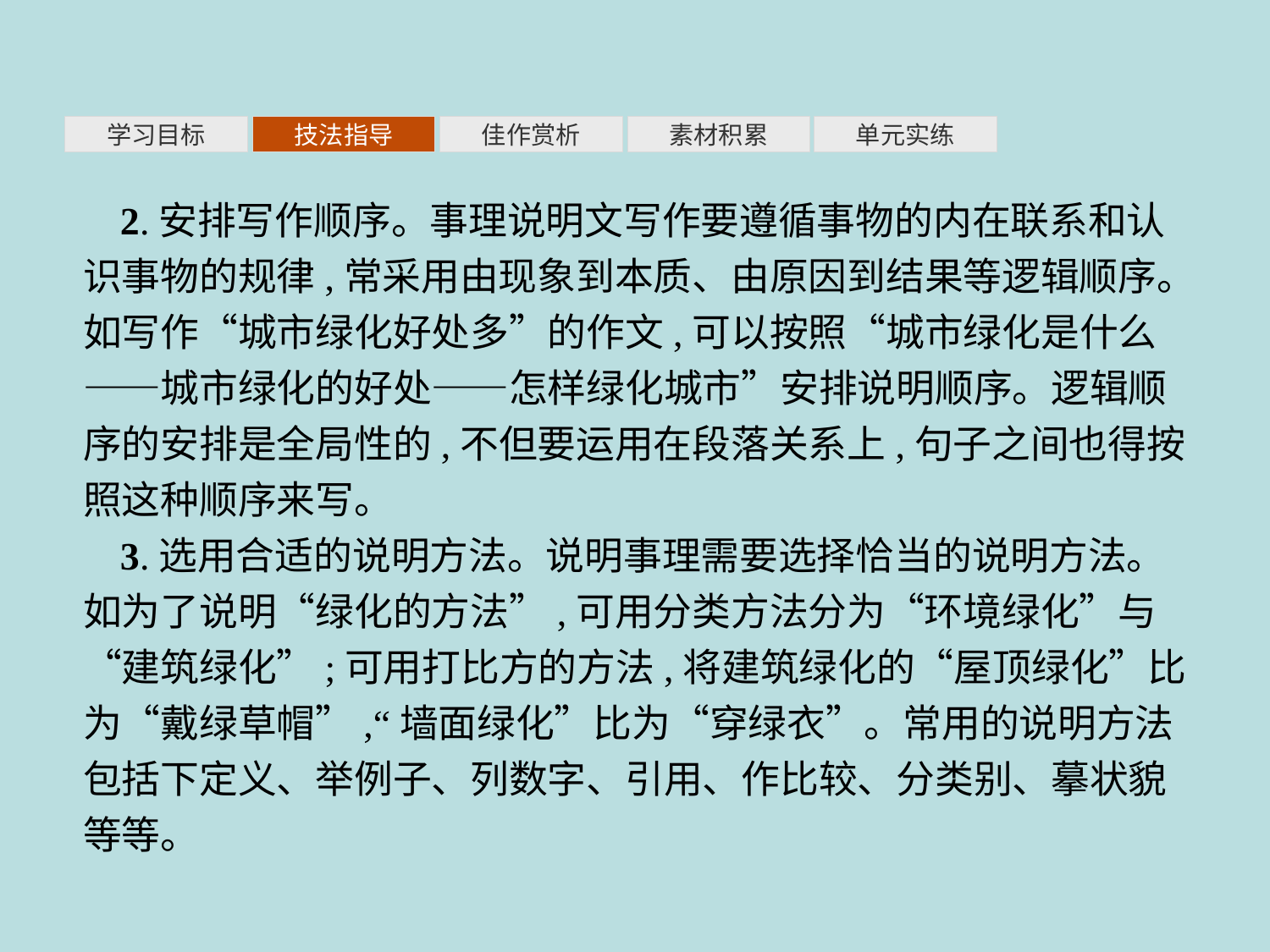

素材积累
学习目标
技法指导
佳作赏析
单元实练
2.安排写作顺序。事理说明文写作要遵循事物的内在联系和认识事物的规律,常采用由现象到本质、由原因到结果等逻辑顺序。如写作“城市绿化好处多”的作文,可以按照“城市绿化是什么——城市绿化的好处——怎样绿化城市”安排说明顺序。逻辑顺序的安排是全局性的,不但要运用在段落关系上,句子之间也得按照这种顺序来写。
3.选用合适的说明方法。说明事理需要选择恰当的说明方法。如为了说明“绿化的方法”,可用分类方法分为“环境绿化”与“建筑绿化”;可用打比方的方法,将建筑绿化的“屋顶绿化”比为“戴绿草帽”,“墙面绿化”比为“穿绿衣”。常用的说明方法包括下定义、举例子、列数字、引用、作比较、分类别、摹状貌等等。